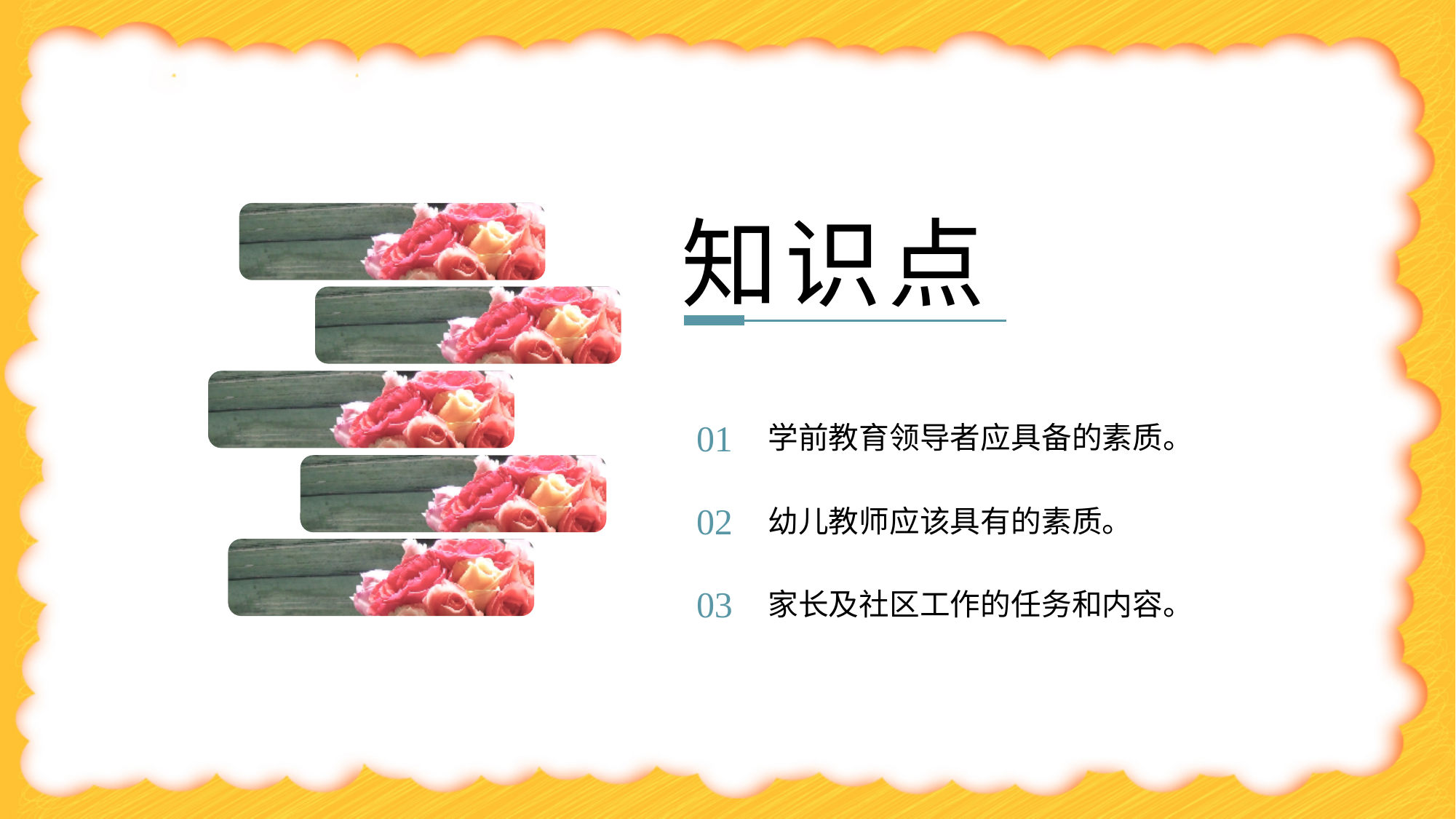

知识点
学前教育领导者应具备的素质。
01
幼儿教师应该具有的素质。
02
家长及社区工作的任务和内容。
03